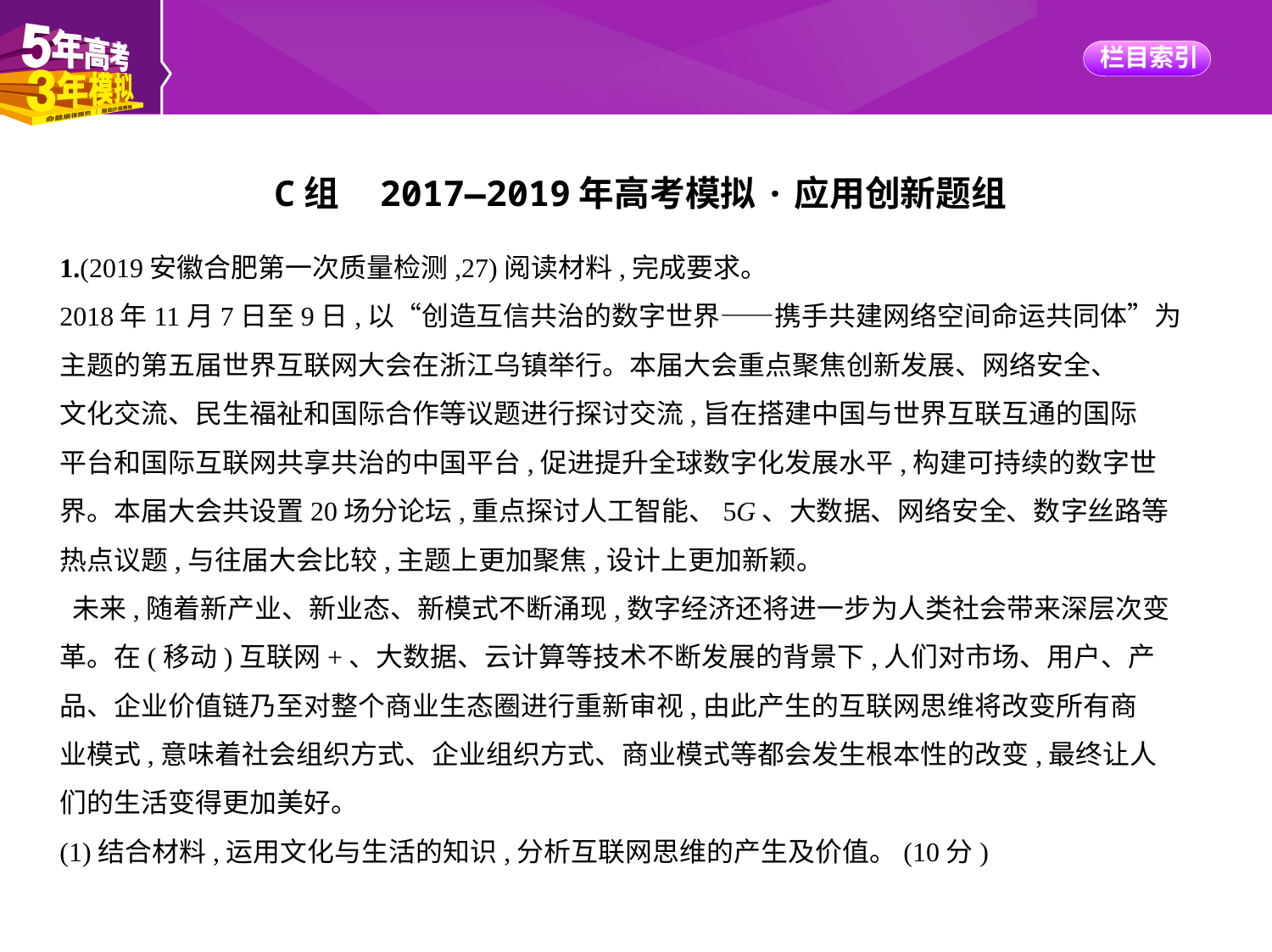

C组    2017—2019年高考模拟·应用创新题组
1.(2019安徽合肥第一次质量检测,27)阅读材料,完成要求。
2018年11月7日至9日,以“创造互信共治的数字世界——携手共建网络空间命运共同体”为
主题的第五届世界互联网大会在浙江乌镇举行。本届大会重点聚焦创新发展、网络安全、
文化交流、民生福祉和国际合作等议题进行探讨交流,旨在搭建中国与世界互联互通的国际
平台和国际互联网共享共治的中国平台,促进提升全球数字化发展水平,构建可持续的数字世
界。本届大会共设置20场分论坛,重点探讨人工智能、5G、大数据、网络安全、数字丝路等
热点议题,与往届大会比较,主题上更加聚焦,设计上更加新颖。
 未来,随着新产业、新业态、新模式不断涌现,数字经济还将进一步为人类社会带来深层次变
革。在(移动)互联网+、大数据、云计算等技术不断发展的背景下,人们对市场、用户、产
品、企业价值链乃至对整个商业生态圈进行重新审视,由此产生的互联网思维将改变所有商
业模式,意味着社会组织方式、企业组织方式、商业模式等都会发生根本性的改变,最终让人
们的生活变得更加美好。
(1)结合材料,运用文化与生活的知识,分析互联网思维的产生及价值。(10分)